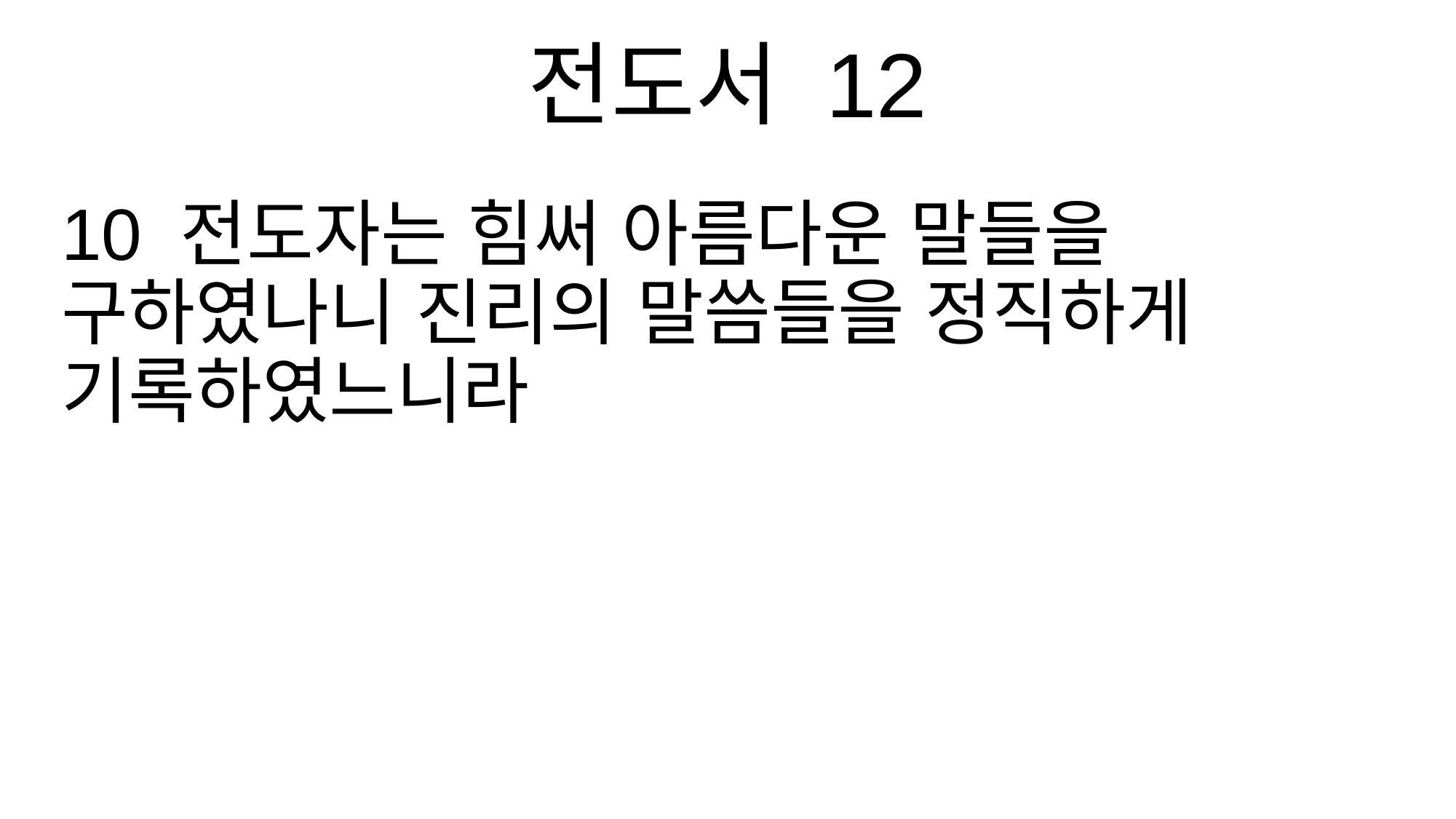

전도서 12
10 전도자는 힘써 아름다운 말들을 구하였나니 진리의 말씀들을 정직하게 기록하였느니라